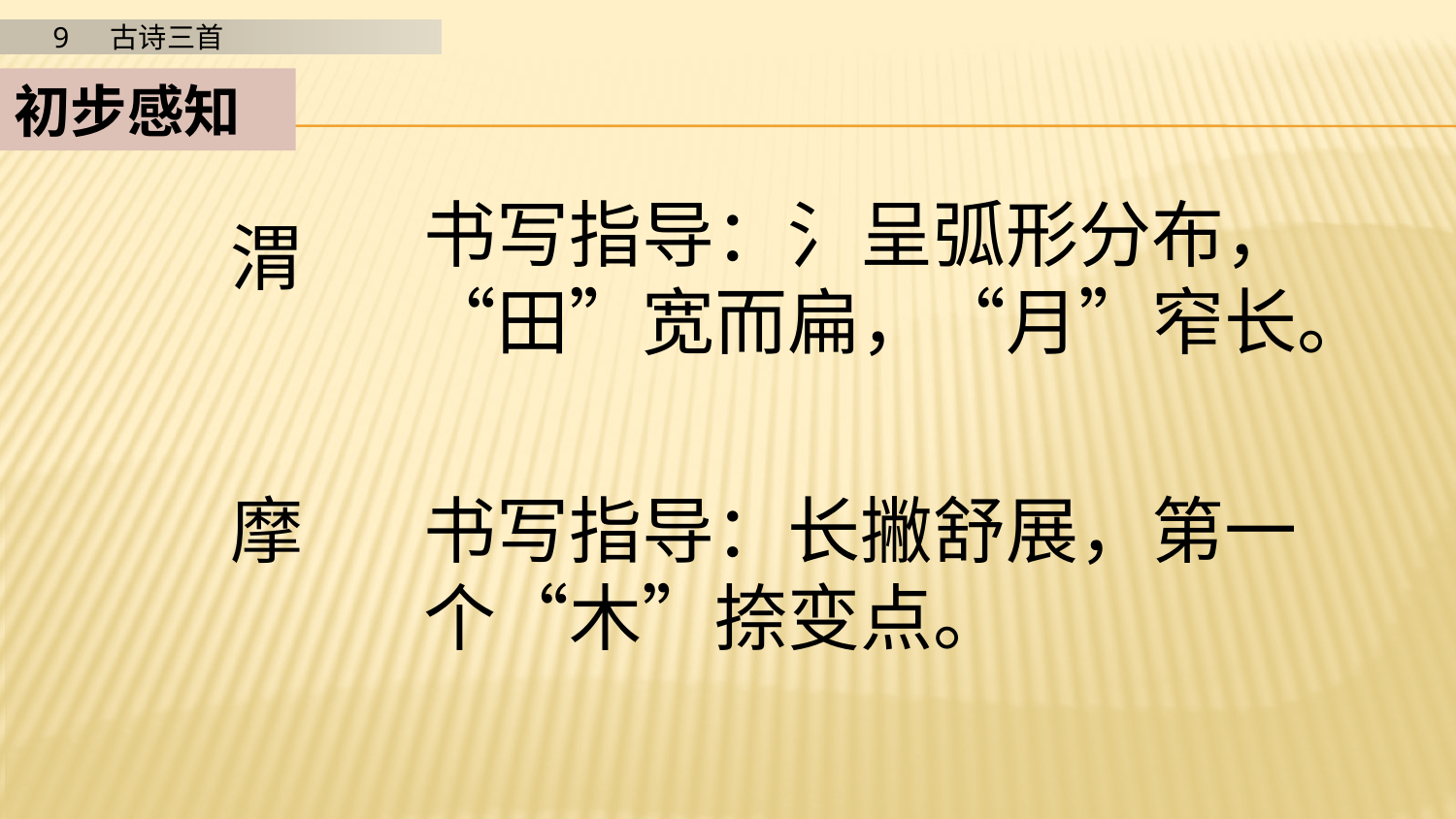

初步感知
书写指导：氵呈弧形分布，“田”宽而扁，“月”窄长。
渭
摩
书写指导：长撇舒展，第一个“木”捺变点。